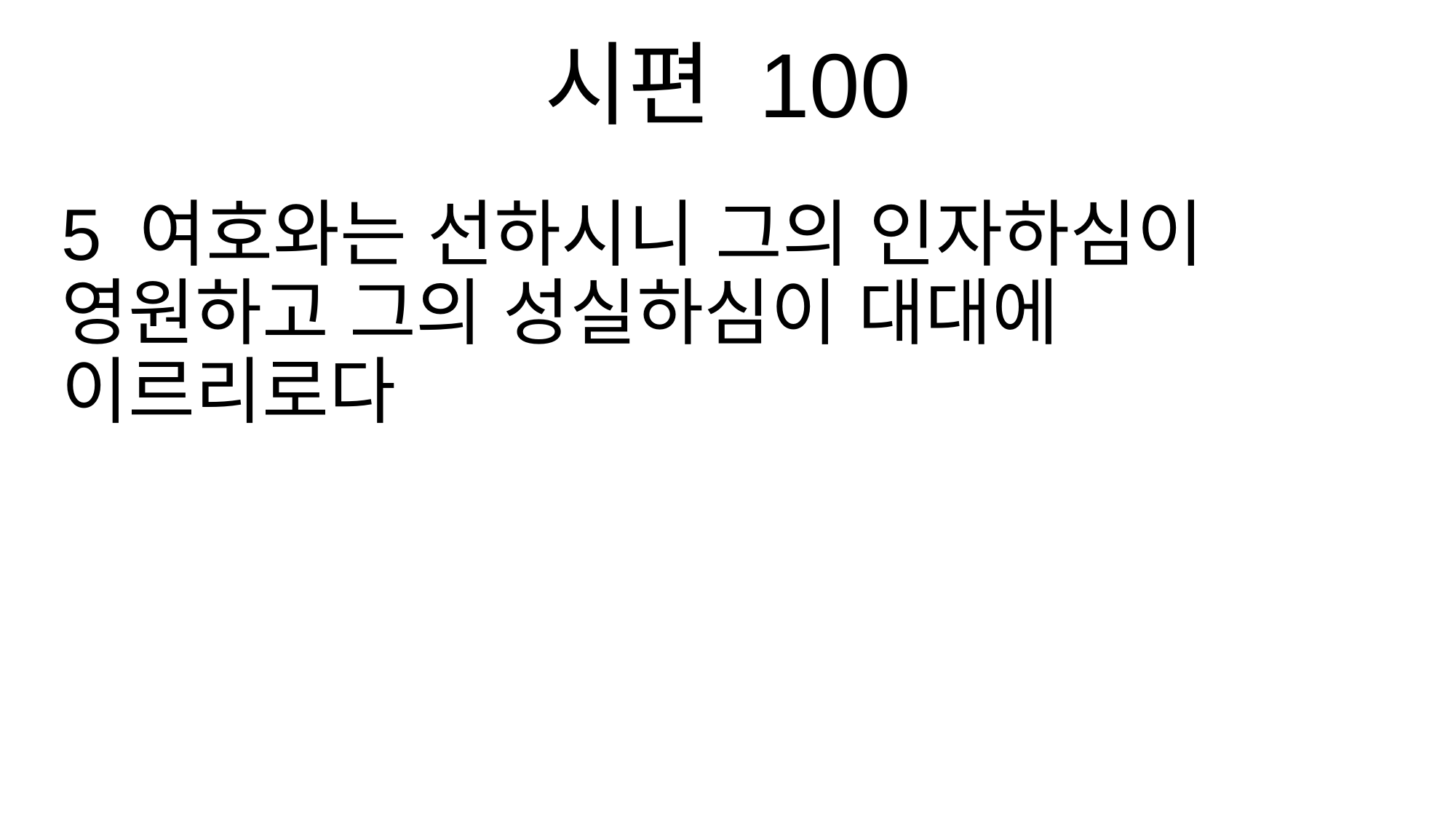

시편 100
5 여호와는 선하시니 그의 인자하심이 영원하고 그의 성실하심이 대대에 이르리로다